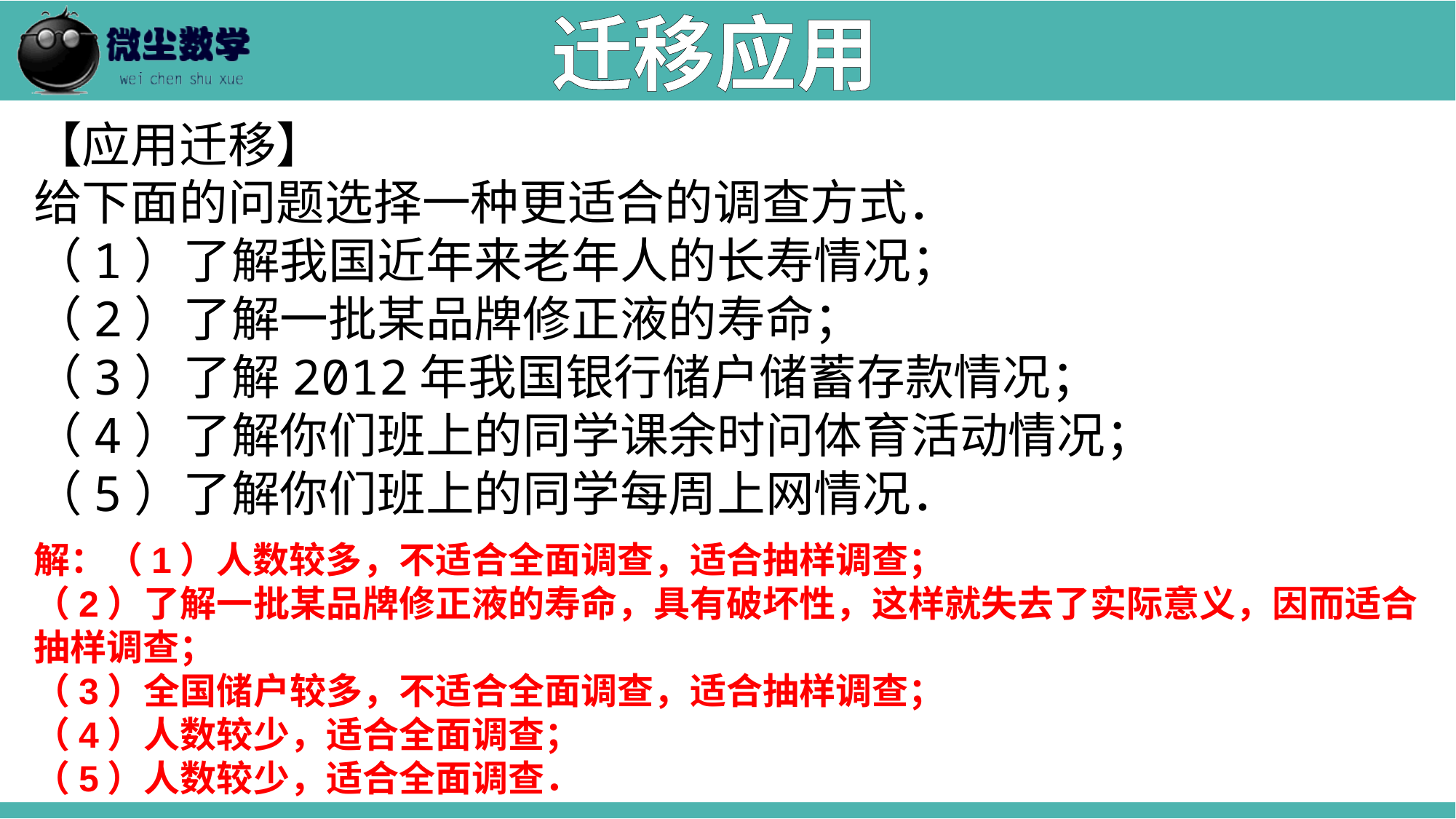

迁移应用
【应用迁移】
给下面的问题选择一种更适合的调查方式．
（1）了解我国近年来老年人的长寿情况；
（2）了解一批某品牌修正液的寿命；
（3）了解2012年我国银行储户储蓄存款情况；
（4）了解你们班上的同学课余时问体育活动情况；
（5）了解你们班上的同学每周上网情况．
解：（1）人数较多，不适合全面调查，适合抽样调查；
（2）了解一批某品牌修正液的寿命，具有破坏性，这样就失去了实际意义，因而适合抽样调查；
（3）全国储户较多，不适合全面调查，适合抽样调查；
（4）人数较少，适合全面调查；
（5）人数较少，适合全面调查．